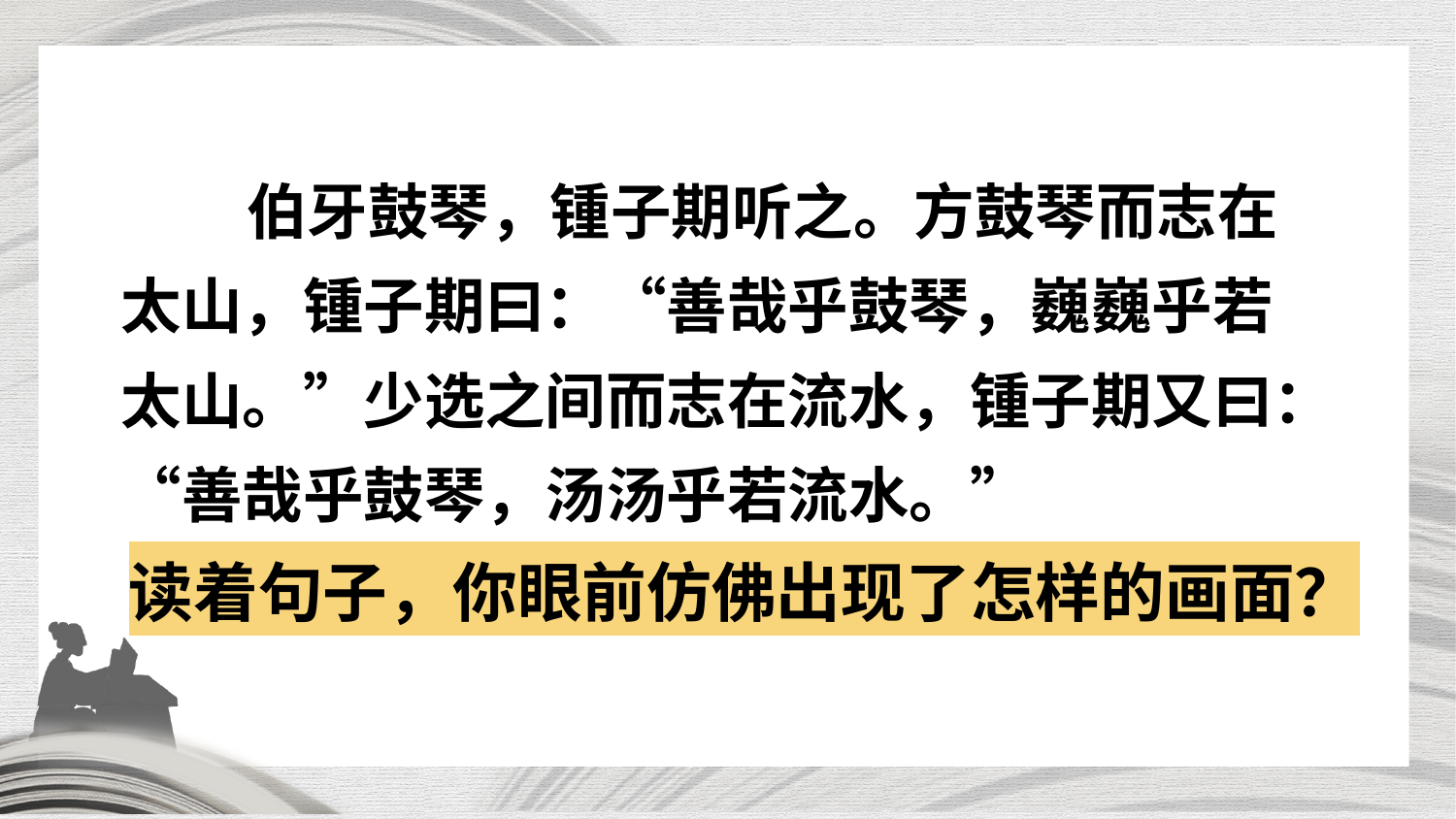

伯牙鼓琴，锺子期听之。方鼓琴而志在太山，锺子期曰：“善哉乎鼓琴，巍巍乎若太山。”少选之间而志在流水，锺子期又曰：“善哉乎鼓琴，汤汤乎若流水。”
读着句子，你眼前仿佛出现了怎样的画面？